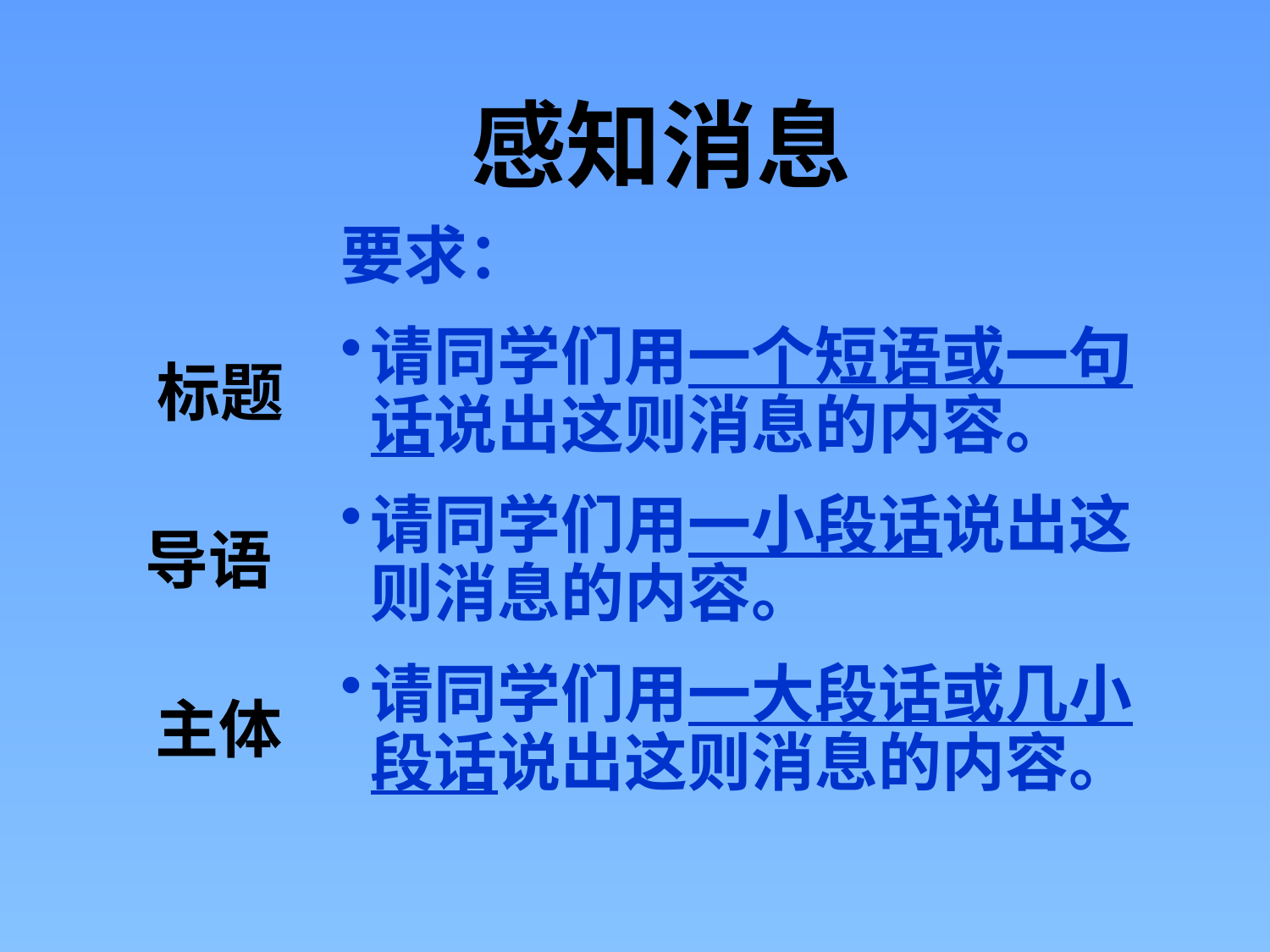

感知消息
要求：
请同学们用一个短语或一句话说出这则消息的内容。
请同学们用一小段话说出这则消息的内容。
请同学们用一大段话或几小段话说出这则消息的内容。
标题
导语
主体